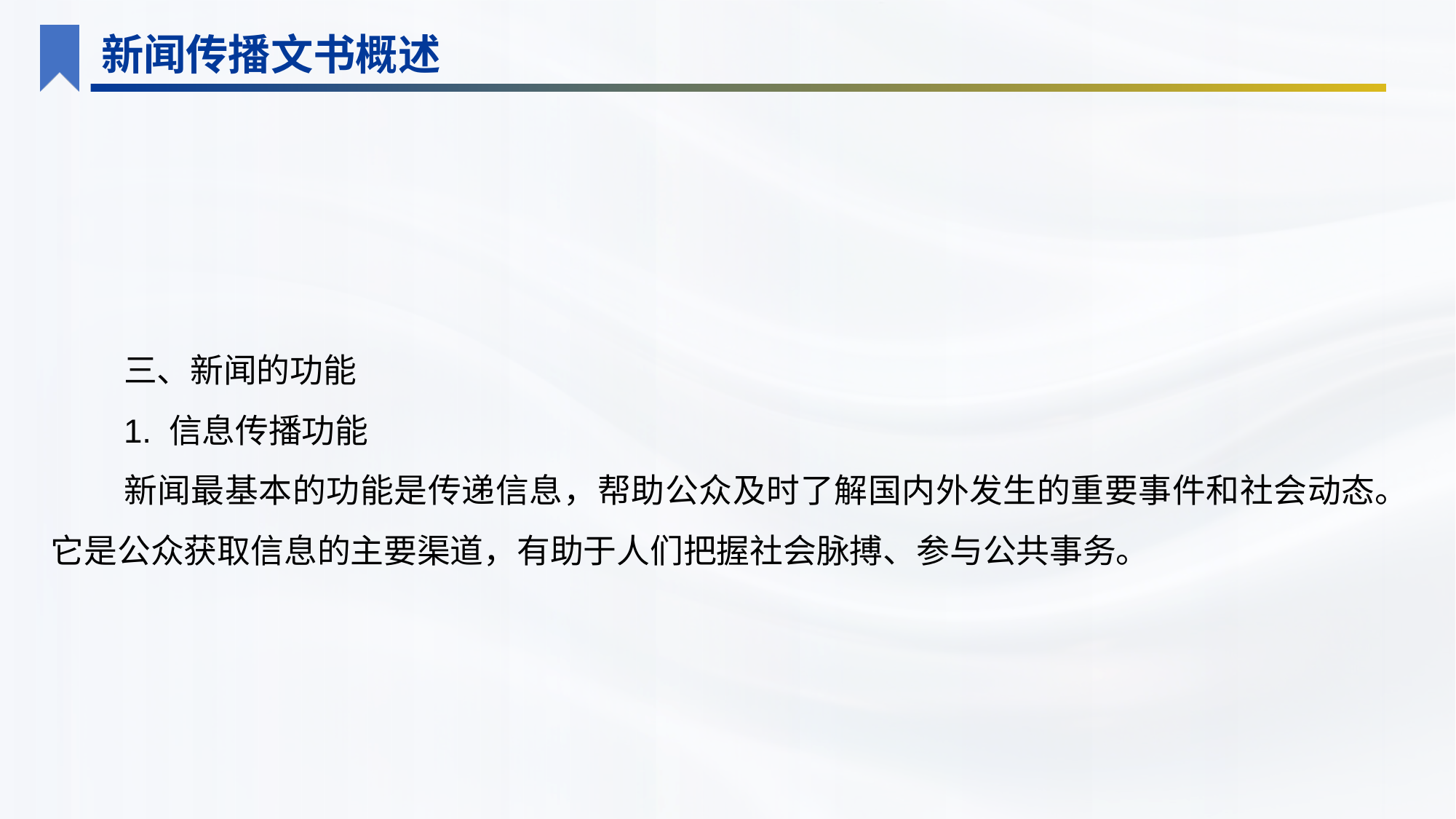

新闻传播文书概述
三、新闻的功能
1. 信息传播功能
新闻最基本的功能是传递信息，帮助公众及时了解国内外发生的重要事件和社会动态。它是公众获取信息的主要渠道，有助于人们把握社会脉搏、参与公共事务。